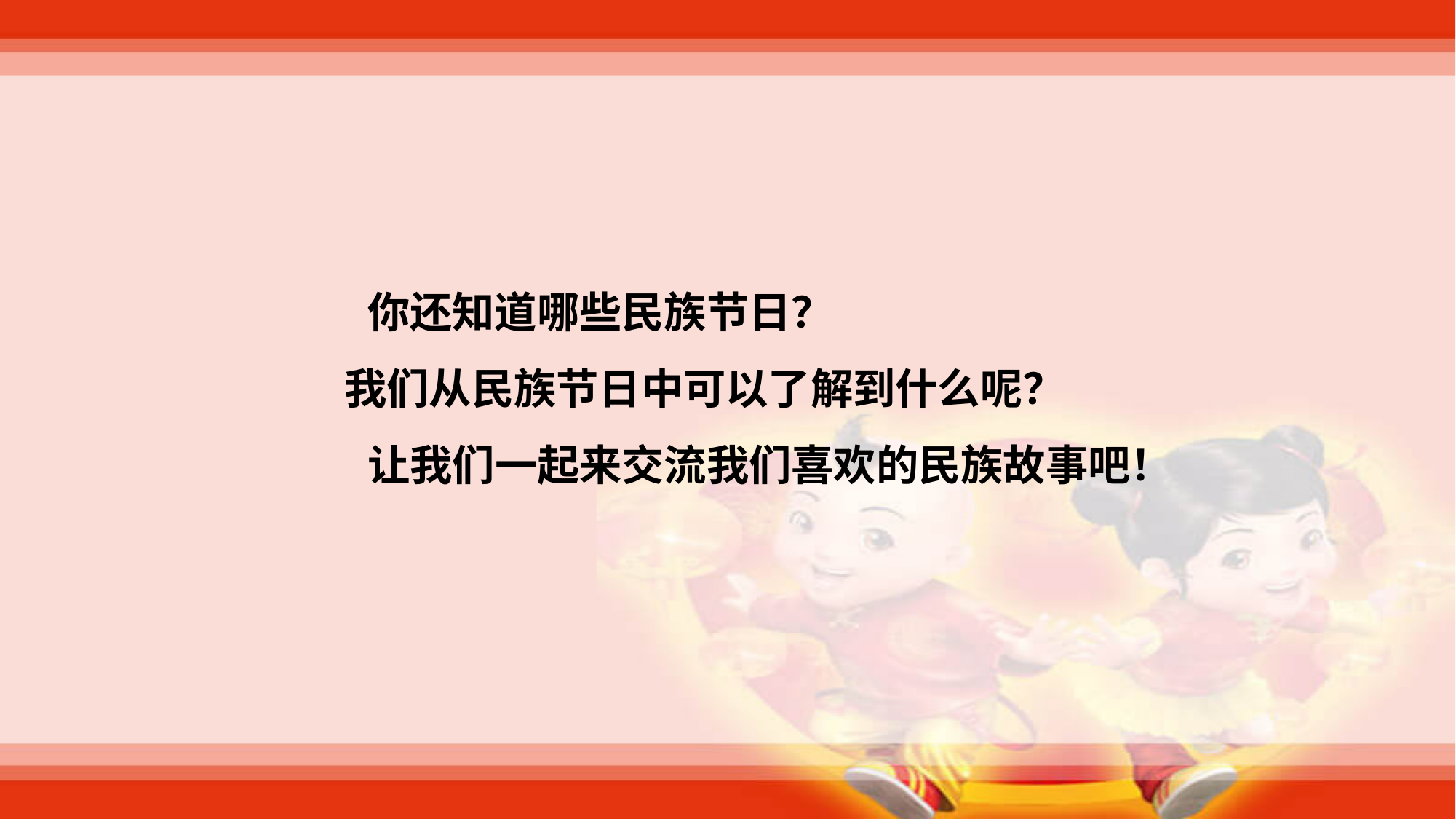

你还知道哪些民族节日？
　  我们从民族节日中可以了解到什么呢？
　　让我们一起来交流我们喜欢的民族故事吧！